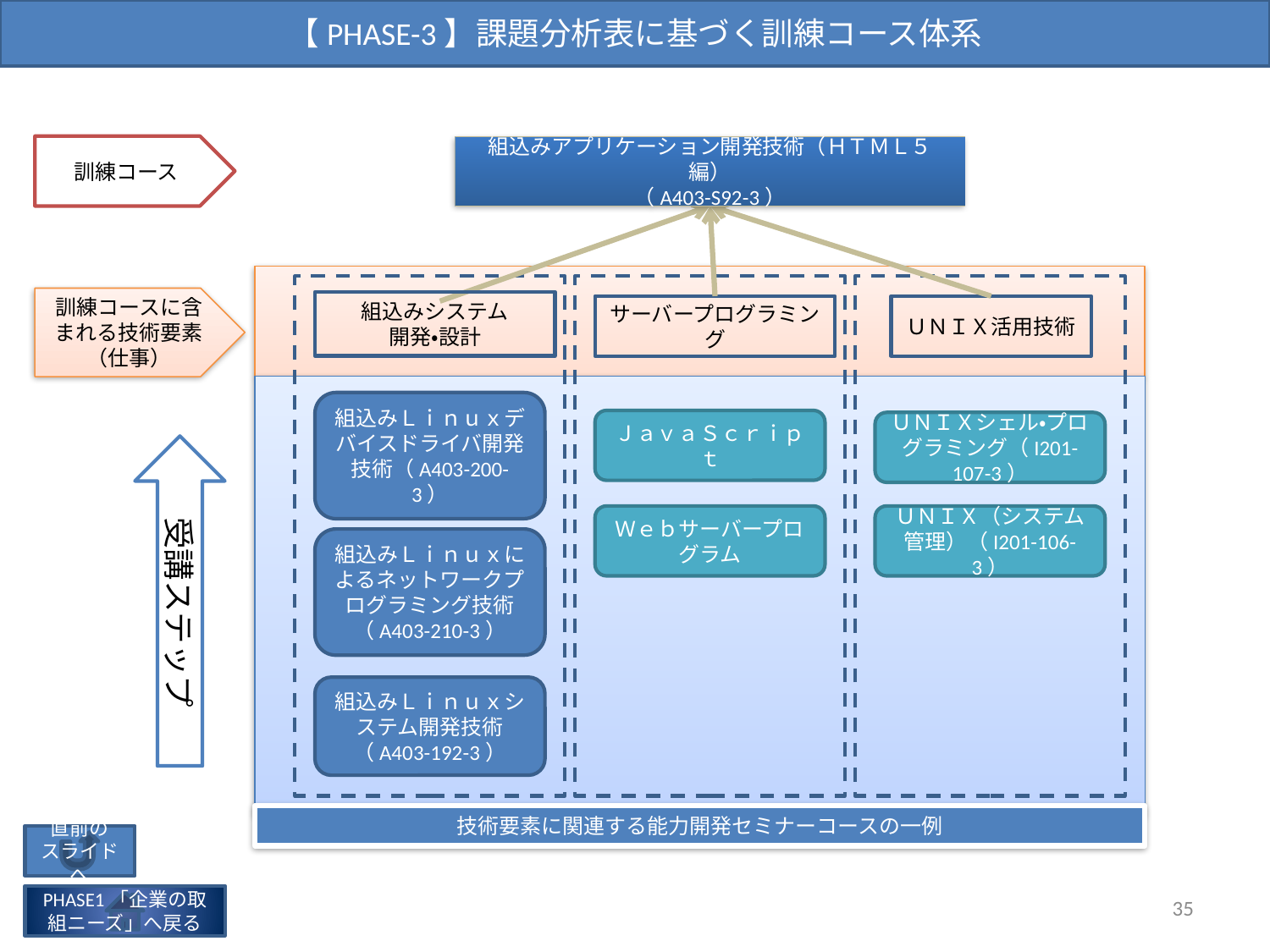

【PHASE-3】課題分析表に基づく訓練コース体系
訓練コース
組込みアプリケーション開発技術（ＨＴＭＬ５編）
（A403-S92-3）

訓練コースに含まれる技術要素
（仕事）
組込みシステム
開発・設計
サーバープログラミング
ＵＮＩＸ活用技術

組込みＬｉｎｕｘデバイスドライバ開発技術（A403-200-3）
ＪａｖａＳｃｒｉｐｔ
ＵＮＩＸシェル・プログラミング（I201-107-3）
受講ステップ
Ｗｅｂサーバープログラム
ＵＮＩＸ（システム管理）（I201-106-3）
組込みＬｉｎｕｘによるネットワークプログラミング技術（A403-210-3）
組込みＬｉｎｕｘシステム開発技術（A403-192-3）
技術要素に関連する能力開発セミナーコースの一例
直前の
スライドへ
35
PHASE1「企業の取組ニーズ」へ戻る